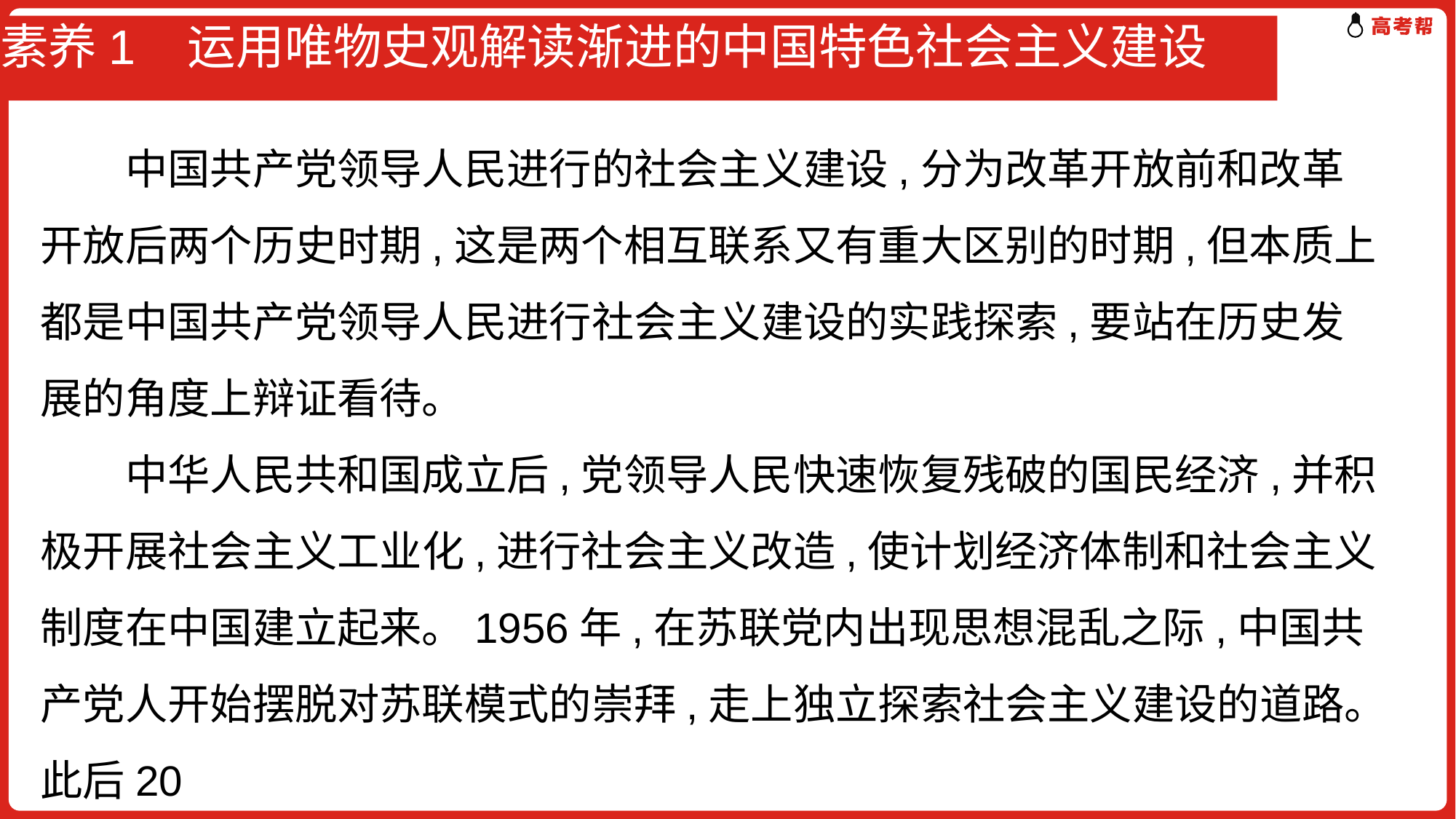

# 素养1   运用唯物史观解读渐进的中国特色社会主义建设
　　中国共产党领导人民进行的社会主义建设,分为改革开放前和改革开放后两个历史时期,这是两个相互联系又有重大区别的时期,但本质上都是中国共产党领导人民进行社会主义建设的实践探索,要站在历史发展的角度上辩证看待。
　　中华人民共和国成立后,党领导人民快速恢复残破的国民经济,并积极开展社会主义工业化,进行社会主义改造,使计划经济体制和社会主义制度在中国建立起来。1956年,在苏联党内出现思想混乱之际,中国共产党人开始摆脱对苏联模式的崇拜,走上独立探索社会主义建设的道路。此后20